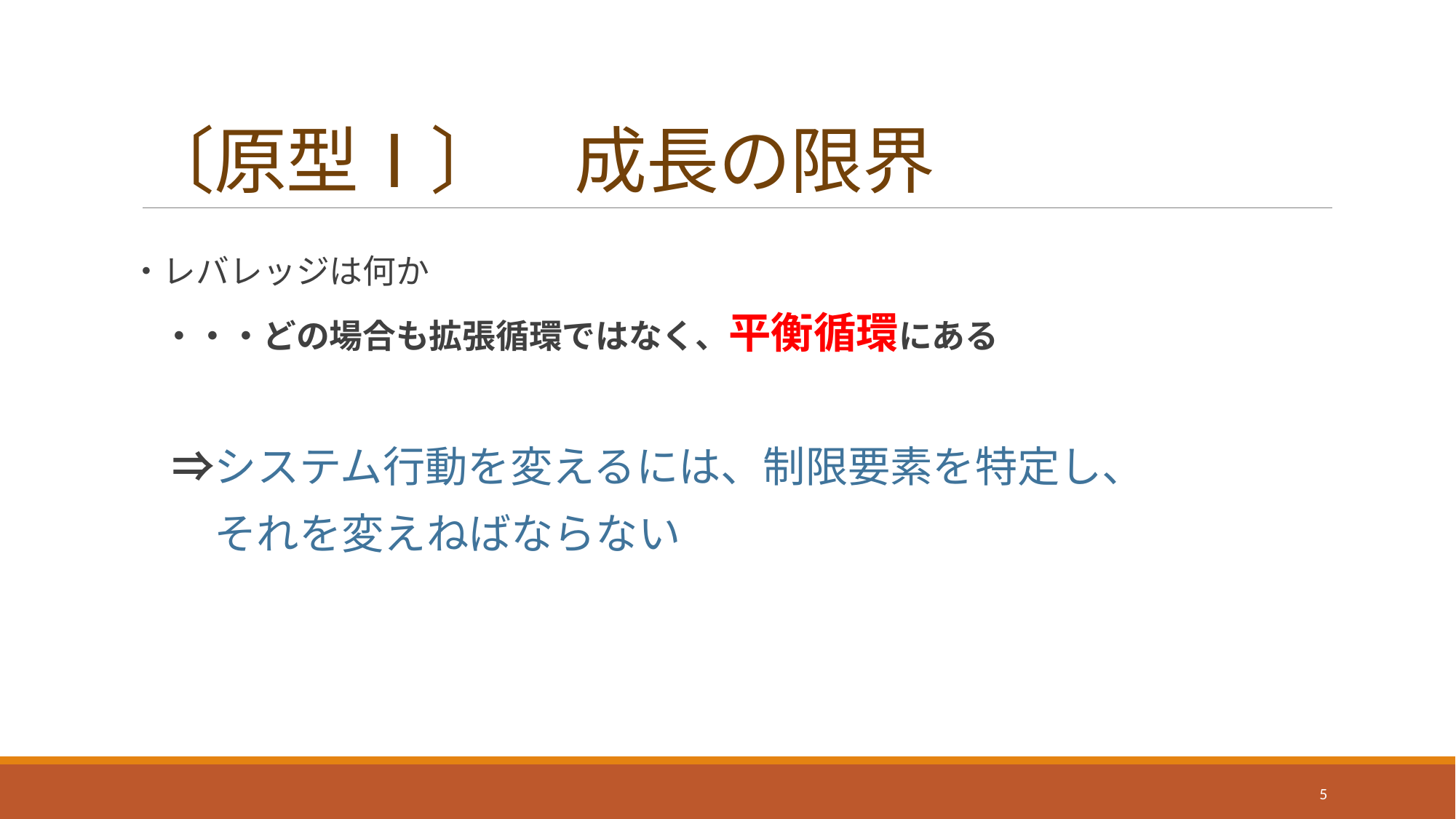

# 〔原型Ⅰ〕　成長の限界
・レバレッジは何か
　・・・どの場合も拡張循環ではなく、平衡循環にある

　⇒システム行動を変えるには、制限要素を特定し、
　　それを変えねばならない

5